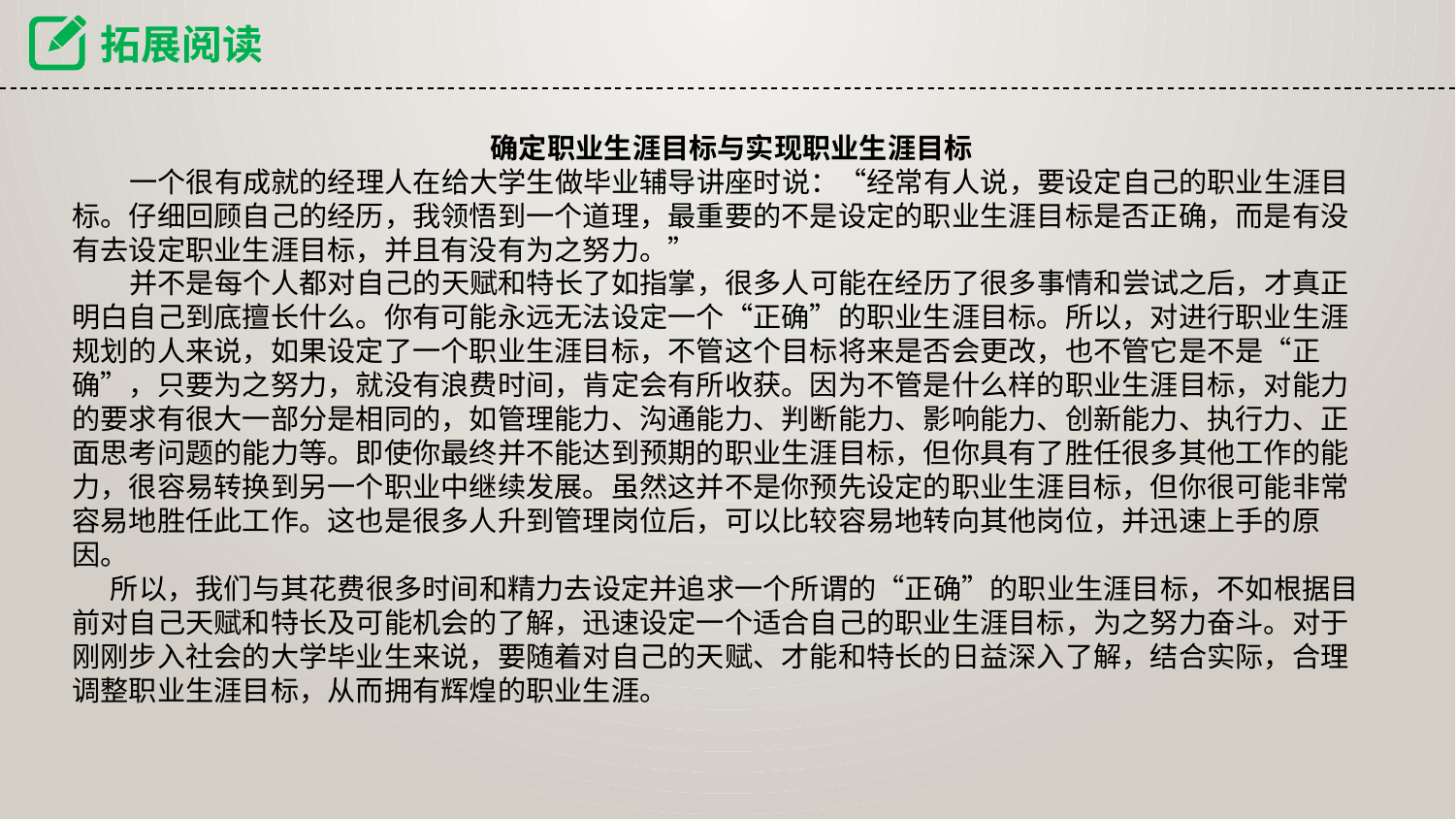

拓展阅读

   确定职业生涯目标与实现职业生涯目标
        一个很有成就的经理人在给大学生做毕业辅导讲座时说：“经常有人说，要设定自己的职业生涯目标。仔细回顾自己的经历，我领悟到一个道理，最重要的不是设定的职业生涯目标是否正确，而是有没有去设定职业生涯目标，并且有没有为之努力。”
        并不是每个人都对自己的天赋和特长了如指掌，很多人可能在经历了很多事情和尝试之后，才真正明白自己到底擅长什么。你有可能永远无法设定一个“正确”的职业生涯目标。所以，对进行职业生涯规划的人来说，如果设定了一个职业生涯目标，不管这个目标将来是否会更改，也不管它是不是“正确”，只要为之努力，就没有浪费时间，肯定会有所收获。因为不管是什么样的职业生涯目标，对能力的要求有很大一部分是相同的，如管理能力、沟通能力、判断能力、影响能力、创新能力、执行力、正面思考问题的能力等。即使你最终并不能达到预期的职业生涯目标，但你具有了胜任很多其他工作的能力，很容易转换到另一个职业中继续发展。虽然这并不是你预先设定的职业生涯目标，但你很可能非常容易地胜任此工作。这也是很多人升到管理岗位后，可以比较容易地转向其他岗位，并迅速上手的原因。
     所以，我们与其花费很多时间和精力去设定并追求一个所谓的“正确”的职业生涯目标，不如根据目前对自己天赋和特长及可能机会的了解，迅速设定一个适合自己的职业生涯目标，为之努力奋斗。对于刚刚步入社会的大学毕业生来说，要随着对自己的天赋、才能和特长的日益深入了解，结合实际，合理调整职业生涯目标，从而拥有辉煌的职业生涯。
57